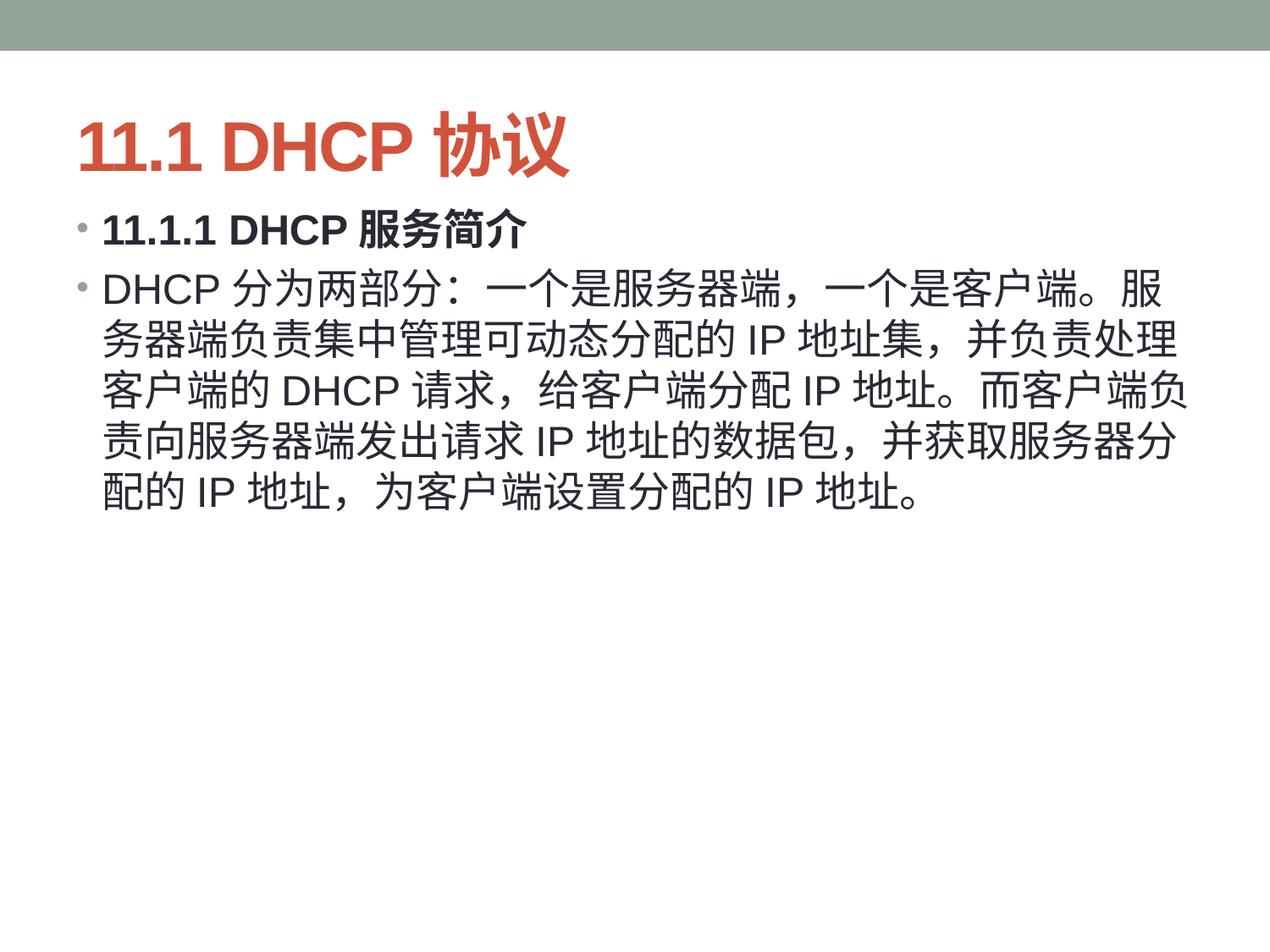

# 11.1 DHCP协议
11.1.1 DHCP服务简介
DHCP分为两部分：一个是服务器端，一个是客户端。服务器端负责集中管理可动态分配的IP地址集，并负责处理客户端的DHCP请求，给客户端分配IP地址。而客户端负责向服务器端发出请求IP地址的数据包，并获取服务器分配的IP地址，为客户端设置分配的IP地址。